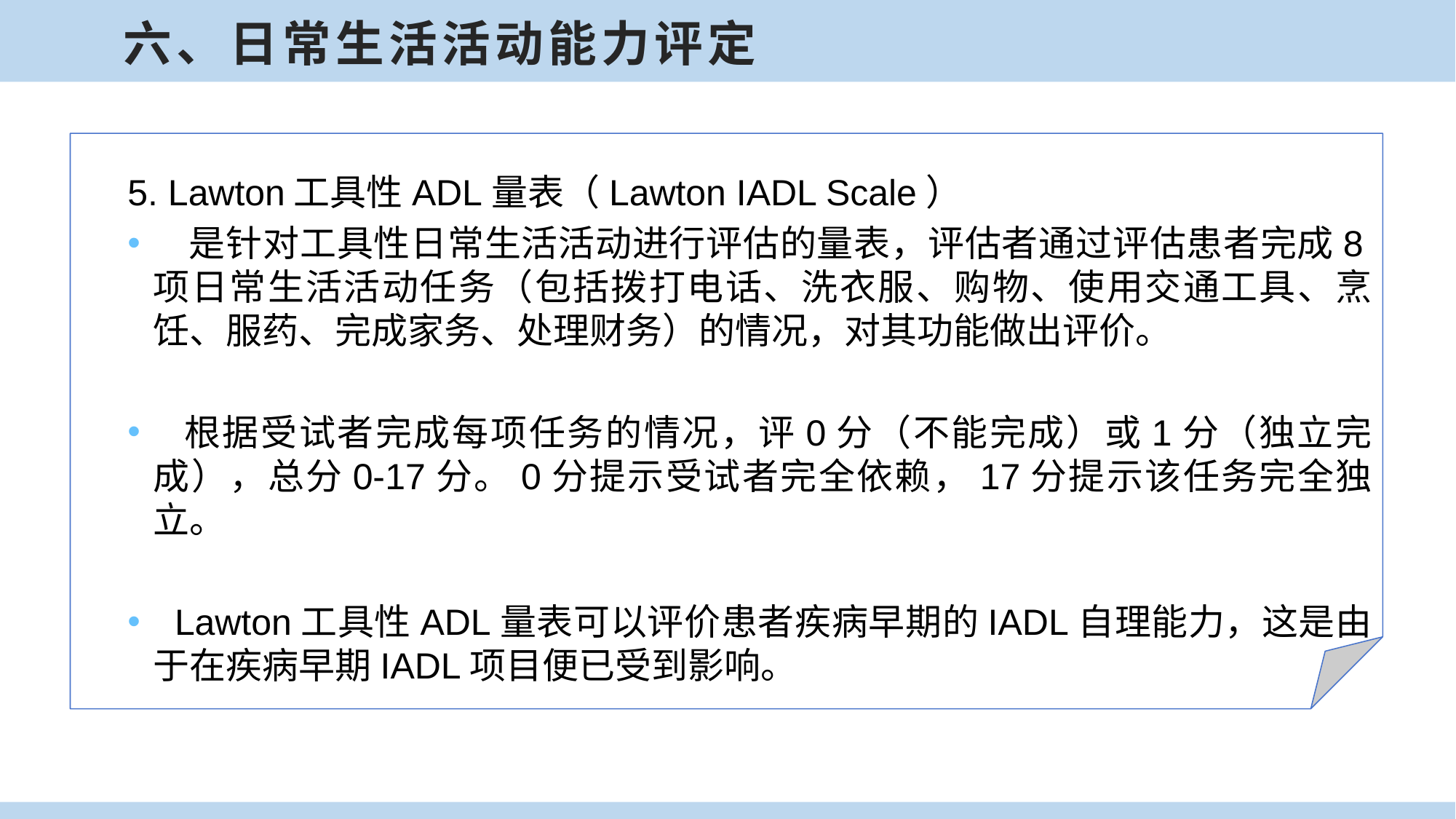

六、日常生活活动能力评定

5. Lawton工具性ADL量表（Lawton IADL Scale）
   是针对工具性日常生活活动进行评估的量表，评估者通过评估患者完成8项日常生活活动任务（包括拨打电话、洗衣服、购物、使用交通工具、烹饪、服药、完成家务、处理财务）的情况，对其功能做出评价。

  根据受试者完成每项任务的情况，评0分（不能完成）或1分（独立完成），总分0-17分。0分提示受试者完全依赖，17分提示该任务完全独立。

  Lawton工具性ADL量表可以评价患者疾病早期的IADL自理能力，这是由于在疾病早期IADL项目便已受到影响。